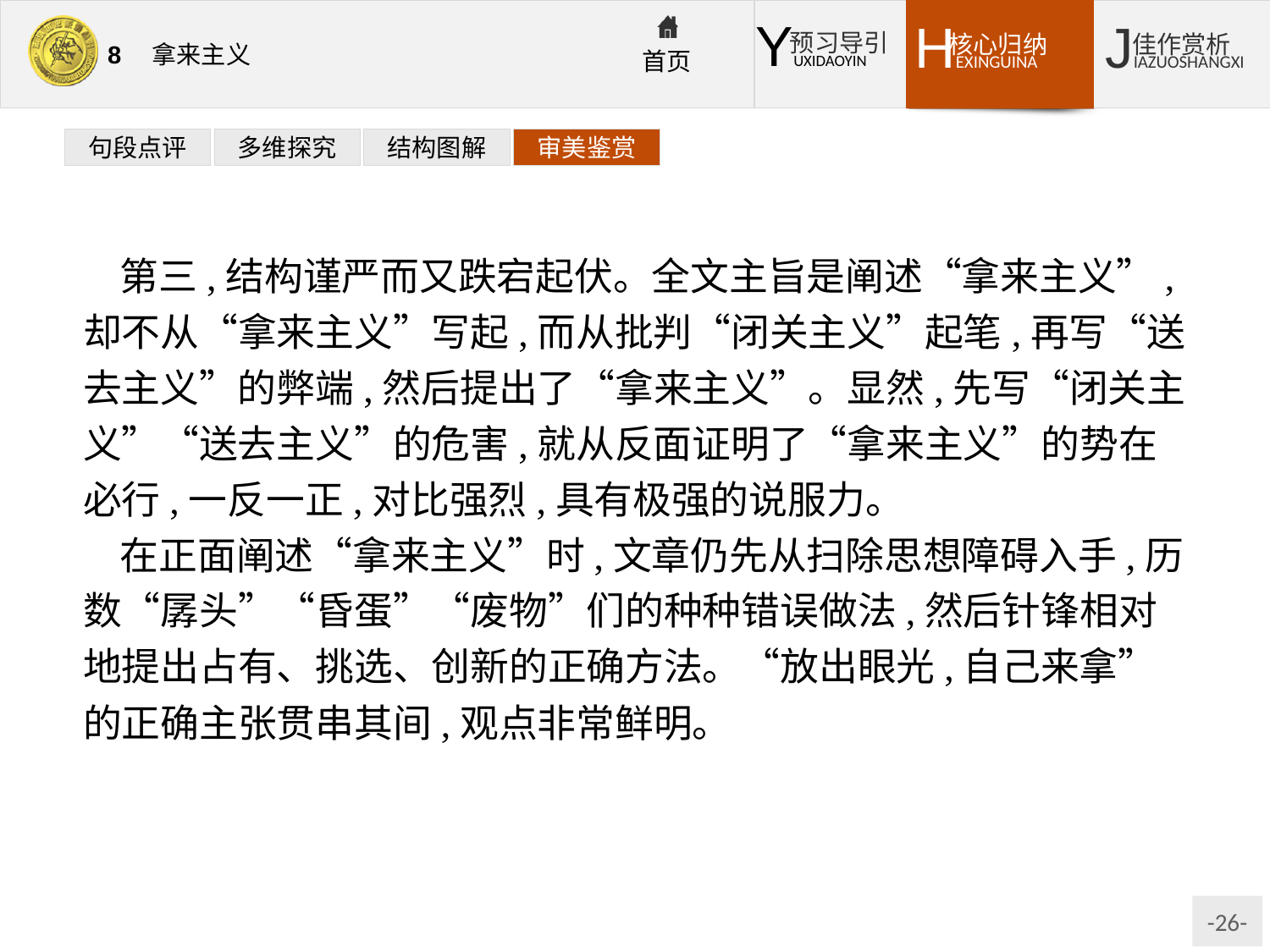

句段点评
多维探究
结构图解
审美鉴赏
第三,结构谨严而又跌宕起伏。全文主旨是阐述“拿来主义”,却不从“拿来主义”写起,而从批判“闭关主义”起笔,再写“送去主义”的弊端,然后提出了“拿来主义”。显然,先写“闭关主义”“送去主义”的危害,就从反面证明了“拿来主义”的势在必行,一反一正,对比强烈,具有极强的说服力。
在正面阐述“拿来主义”时,文章仍先从扫除思想障碍入手,历数“孱头”“昏蛋”“废物”们的种种错误做法,然后针锋相对地提出占有、挑选、创新的正确方法。“放出眼光,自己来拿”的正确主张贯串其间,观点非常鲜明。